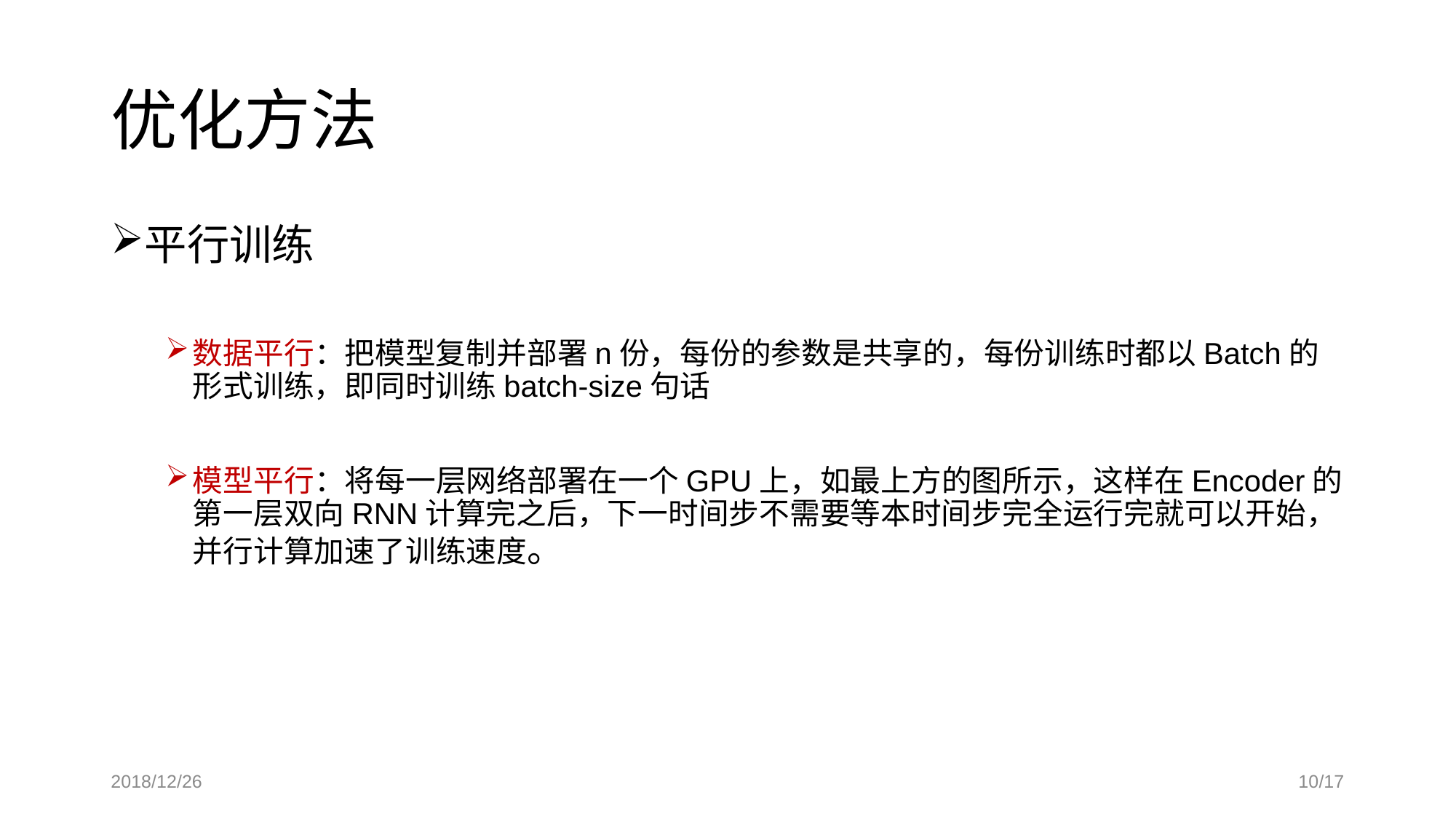

# 优化方法
平行训练

数据平行：把模型复制并部署n份，每份的参数是共享的，每份训练时都以Batch的形式训练，即同时训练batch-size句话

模型平行：将每一层网络部署在一个GPU上，如最上方的图所示，这样在Encoder的第一层双向RNN计算完之后，下一时间步不需要等本时间步完全运行完就可以开始，并行计算加速了训练速度。
2018/12/26
10/17